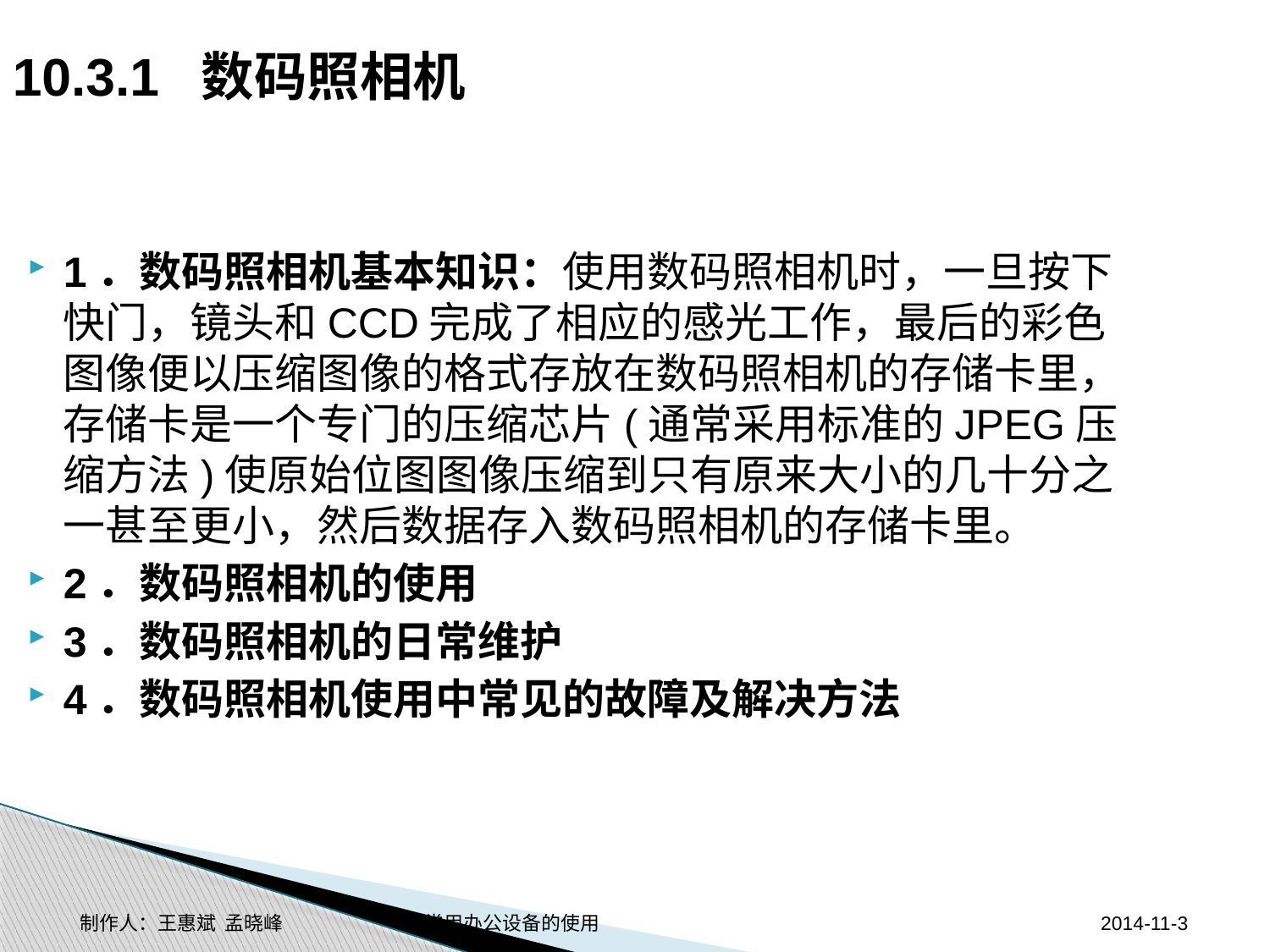

10.3.1  数码照相机
1．数码照相机基本知识：使用数码照相机时，一旦按下快门，镜头和CCD完成了相应的感光工作，最后的彩色图像便以压缩图像的格式存放在数码照相机的存储卡里，存储卡是一个专门的压缩芯片(通常采用标准的JPEG压缩方法)使原始位图图像压缩到只有原来大小的几十分之一甚至更小，然后数据存入数码照相机的存储卡里。
2．数码照相机的使用
3．数码照相机的日常维护
4．数码照相机使用中常见的故障及解决方法

制作人：王惠斌  孟晓峰                                常用办公设备的使用
2014-11-3